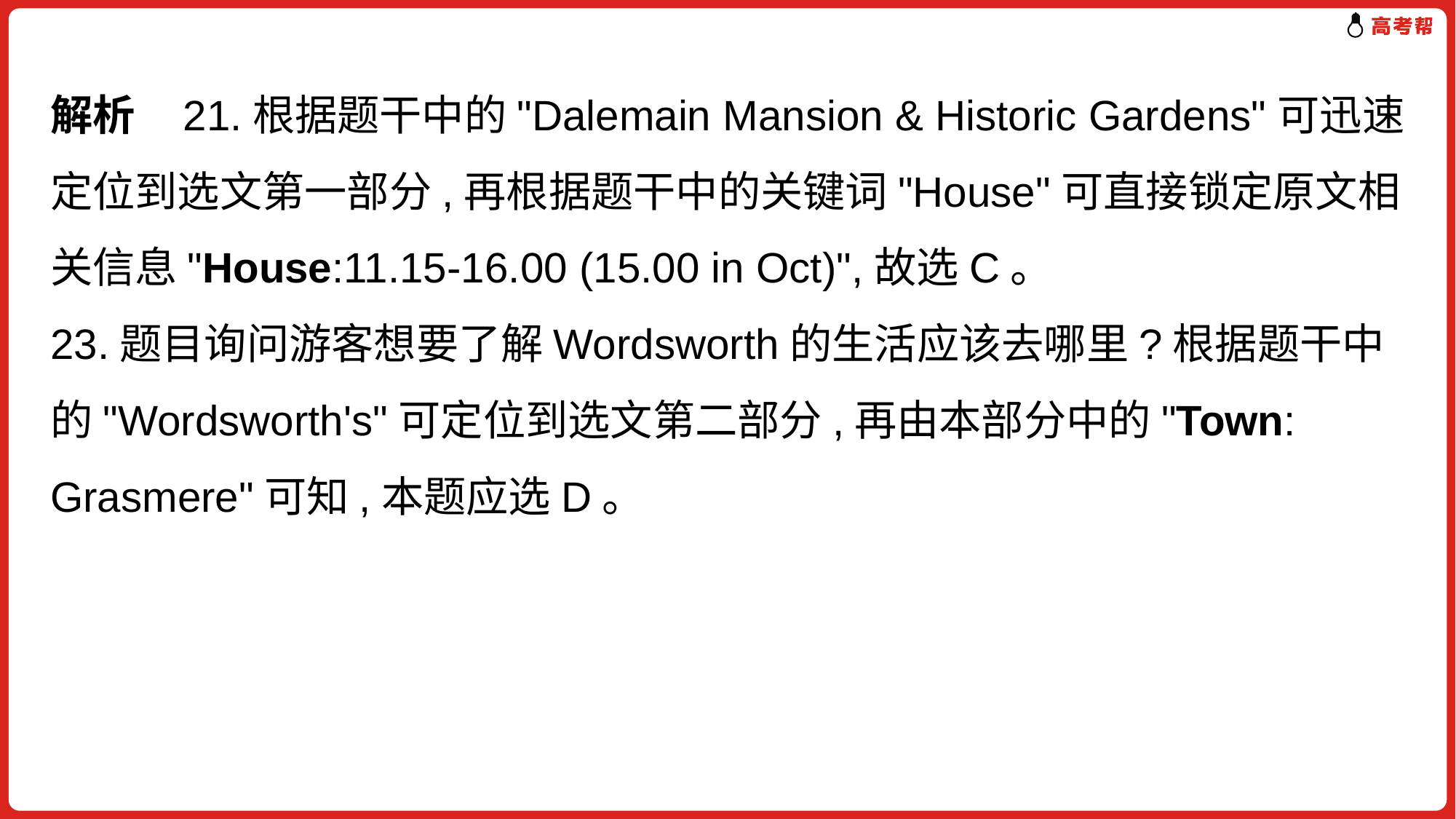

解析    21.根据题干中的"Dalemain Mansion & Historic Gardens"可迅速定位到选文第一部分,再根据题干中的关键词"House"可直接锁定原文相关信息"House:11.15-16.00 (15.00 in Oct)",故选C。
23.题目询问游客想要了解Wordsworth的生活应该去哪里?根据题干中的"Wordsworth's"可定位到选文第二部分,再由本部分中的"Town: Grasmere"可知,本题应选D。